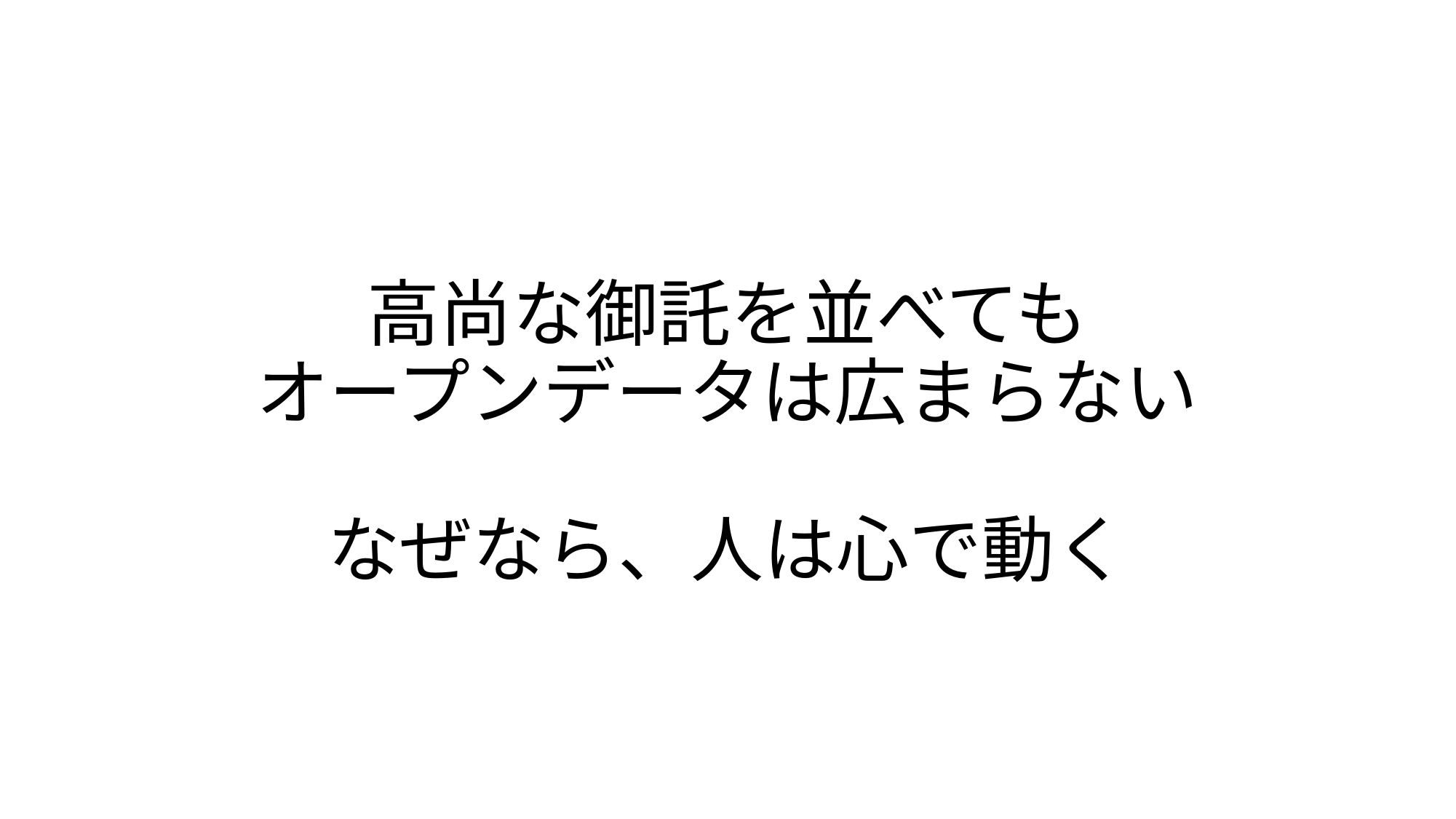

#
高尚な御託を並べても
オープンデータは広まらない
なぜなら、人は心で動く